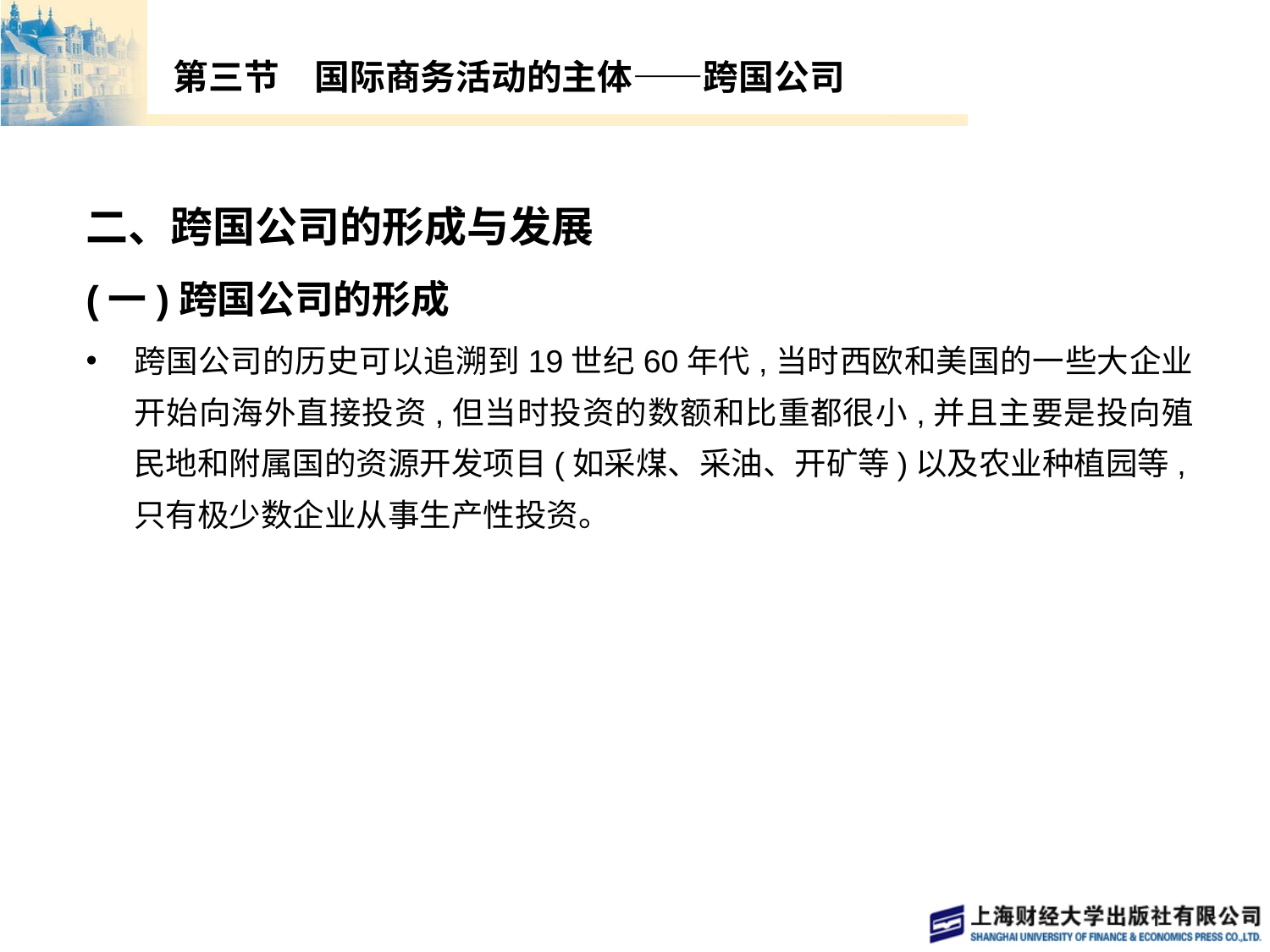

# 第三节　国际商务活动的主体——跨国公司
二、跨国公司的形成与发展
(一)跨国公司的形成
跨国公司的历史可以追溯到19世纪60年代,当时西欧和美国的一些大企业开始向海外直接投资,但当时投资的数额和比重都很小,并且主要是投向殖民地和附属国的资源开发项目(如采煤、采油、开矿等)以及农业种植园等,只有极少数企业从事生产性投资。